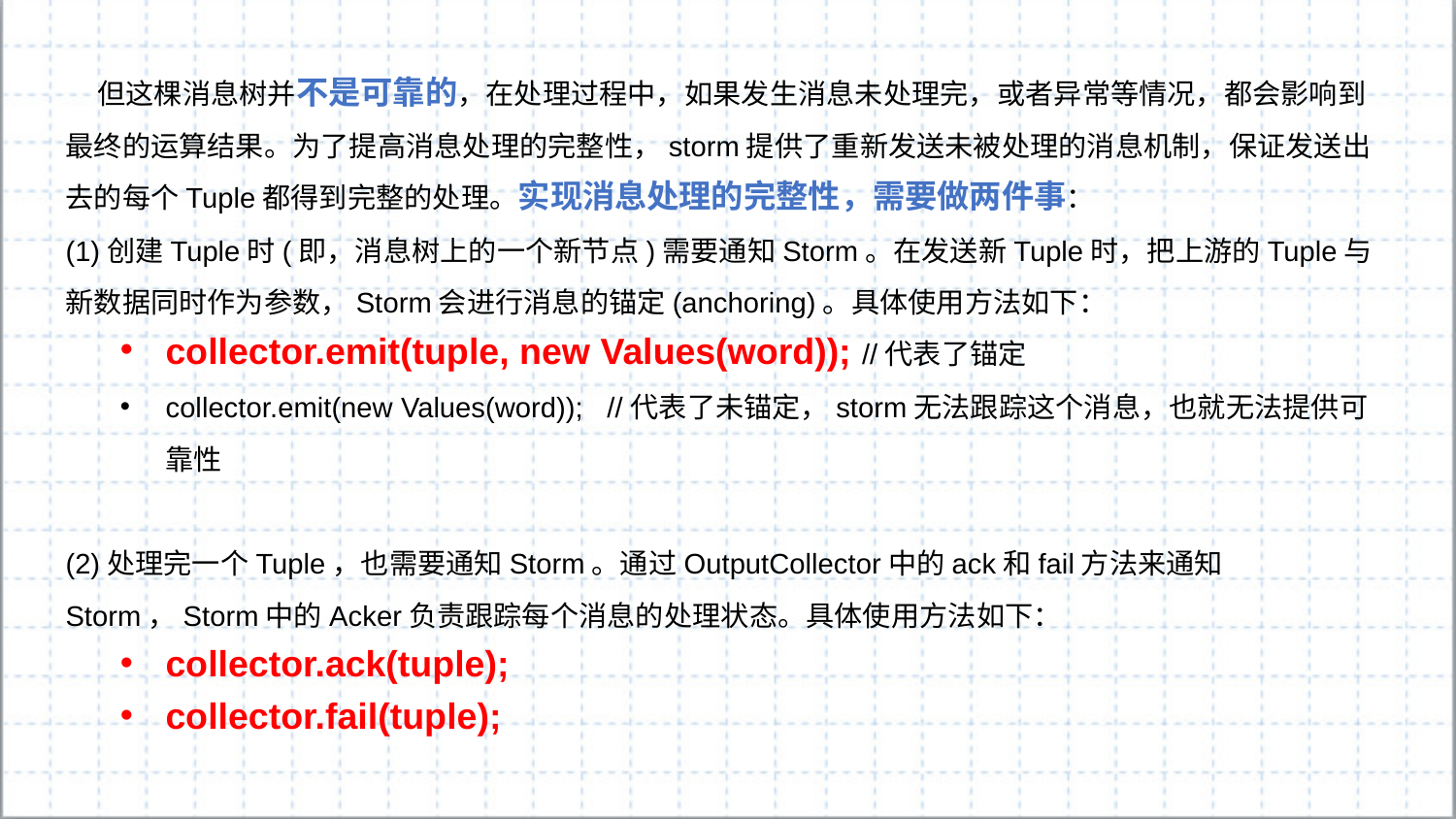

但这棵消息树并不是可靠的，在处理过程中，如果发生消息未处理完，或者异常等情况，都会影响到最终的运算结果。为了提高消息处理的完整性，storm提供了重新发送未被处理的消息机制，保证发送出去的每个Tuple都得到完整的处理。实现消息处理的完整性，需要做两件事：
(1)创建Tuple时(即，消息树上的一个新节点)需要通知Storm。在发送新Tuple时，把上游的Tuple与新数据同时作为参数，Storm会进行消息的锚定(anchoring)。具体使用方法如下：
collector.emit(tuple, new Values(word)); //代表了锚定
collector.emit(new Values(word));   //代表了未锚定，storm无法跟踪这个消息，也就无法提供可靠性

(2)处理完一个Tuple，也需要通知Storm。通过OutputCollector中的ack和fail方法来通知Storm，Storm中的Acker负责跟踪每个消息的处理状态。具体使用方法如下：
collector.ack(tuple);
collector.fail(tuple);